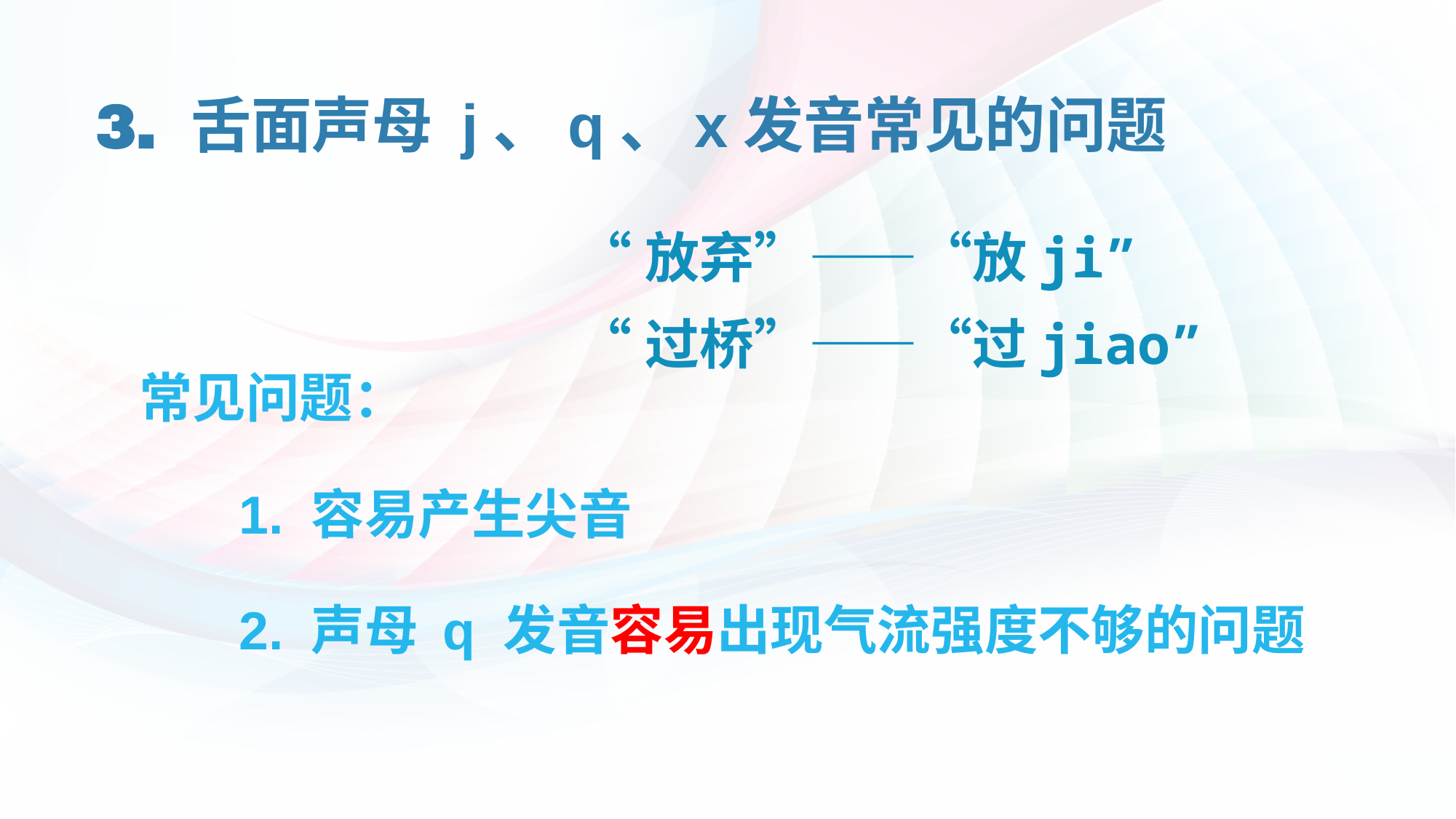

# 3. 舌面声母 j、q、x发音常见的问题
“放弃”——“放ji”
“过桥”——“过jiao”
   常见问题：
          1. 容易产生尖音
          2. 声母 q 发音容易出现气流强度不够的问题